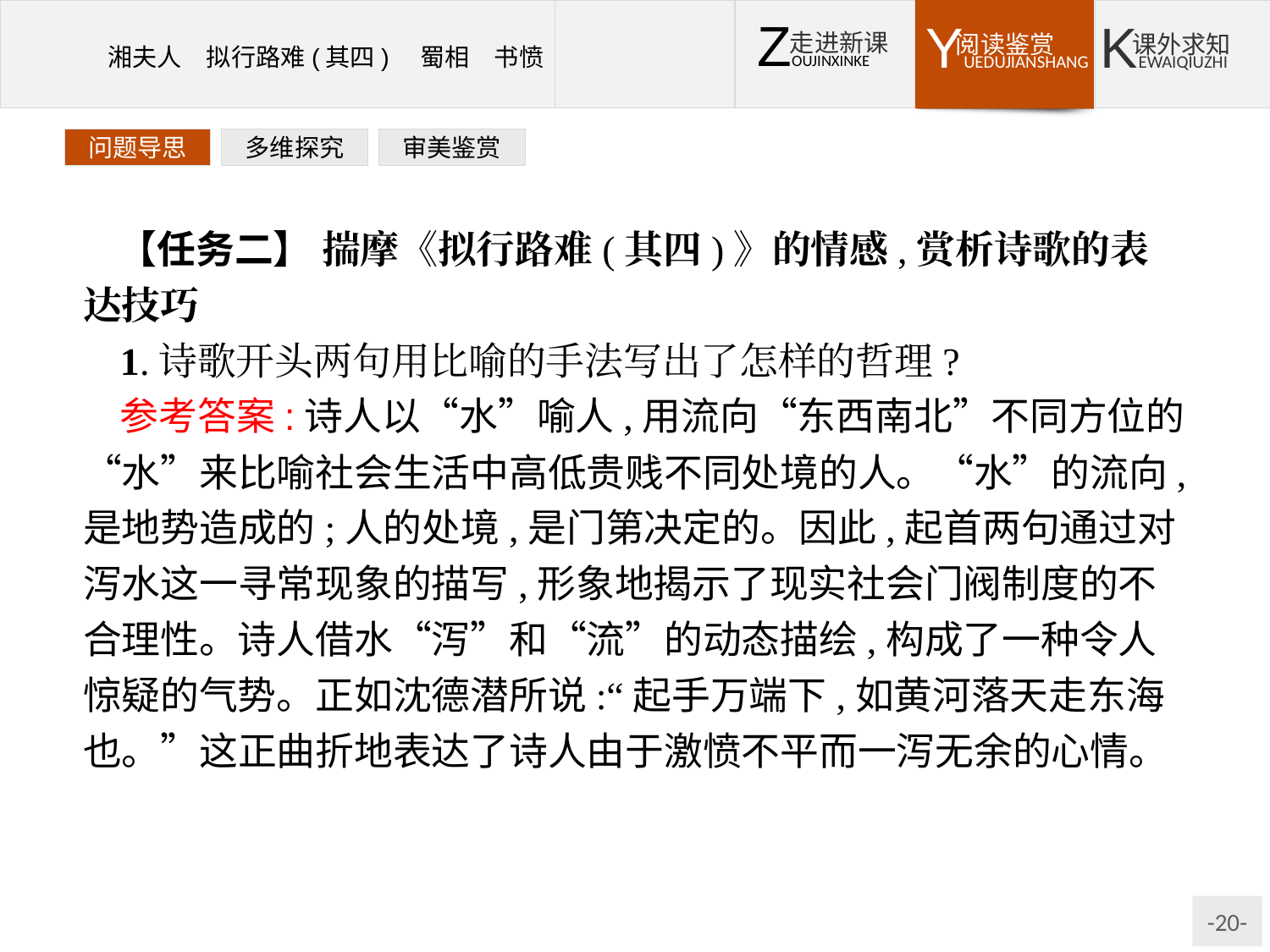

问题导思
多维探究
审美鉴赏
【任务二】 揣摩《拟行路难(其四)》的情感,赏析诗歌的表达技巧
1.诗歌开头两句用比喻的手法写出了怎样的哲理?
参考答案:诗人以“水”喻人,用流向“东西南北”不同方位的“水”来比喻社会生活中高低贵贱不同处境的人。“水”的流向,是地势造成的;人的处境,是门第决定的。因此,起首两句通过对泻水这一寻常现象的描写,形象地揭示了现实社会门阀制度的不合理性。诗人借水“泻”和“流”的动态描绘,构成了一种令人惊疑的气势。正如沈德潜所说:“起手万端下,如黄河落天走东海也。”这正曲折地表达了诗人由于激愤不平而一泻无余的心情。